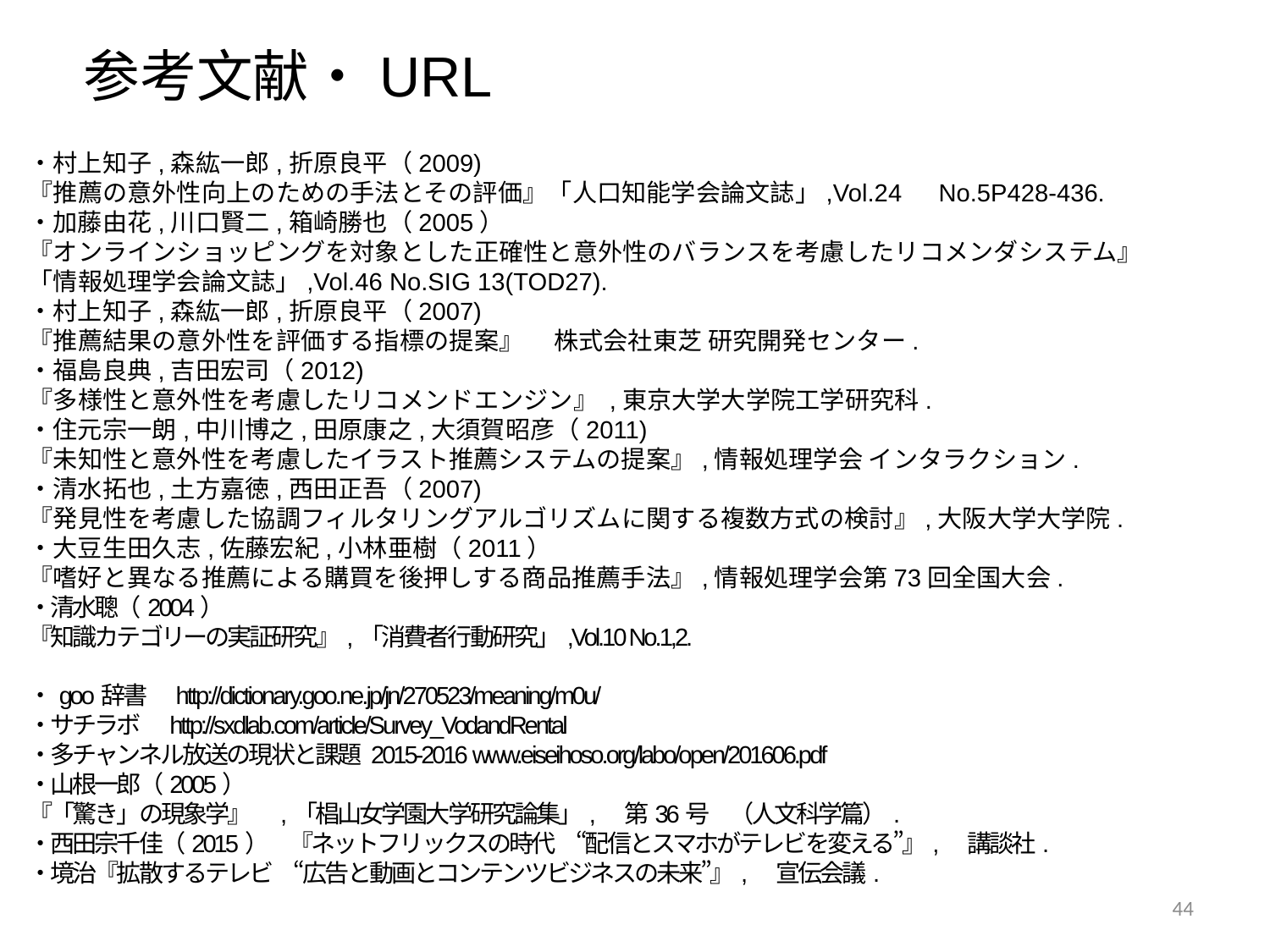

参考文献・URL
・村上知子,森紘一郎,折原良平（2009)
『推薦の意外性向上のための手法とその評価』「人口知能学会論文誌」,Vol.24　No.5P428-436.
・加藤由花,川口賢二,箱崎勝也（2005）
『オンラインショッピングを対象とした正確性と意外性のバランスを考慮したリコメンダシステム』
「情報処理学会論文誌」,Vol.46 No.SIG 13(TOD27).
・村上知子,森紘一郎,折原良平（2007)
『推薦結果の意外性を評価する指標の提案』 　株式会社東芝 研究開発センター.
・福島良典,吉田宏司（2012)
『多様性と意外性を考慮したリコメンドエンジン』 ,東京大学大学院工学研究科.
・住元宗一朗,中川博之,田原康之,大須賀昭彦（2011)
『未知性と意外性を考慮したイラスト推薦システムの提案』,情報処理学会 インタラクション.
・清水拓也,土方嘉徳,西田正吾（2007)
『発見性を考慮した協調フィルタリングアルゴリズムに関する複数方式の検討』,大阪大学大学院.
・大豆生田久志,佐藤宏紀,小林亜樹（2011）
『嗜好と異なる推薦による購買を後押しする商品推薦手法』,情報処理学会第73回全国大会.
・清水聰（2004）
『知識カテゴリーの実証研究』,「消費者行動研究」,Vol.10 No.1,2.

・goo辞書　http://dictionary.goo.ne.jp/jn/270523/meaning/m0u/
・サチラボ　http://sxdlab.com/article/Survey_VodandRental
・多チャンネル放送の現状と課題 2015-2016 www.eiseihoso.org/labo/open/201606.pdf
・山根一郎（2005）
『「驚き」の現象学』　,「椙山女学園大学研究論集」,　第36号　（人文科学篇）.
・西田宗千佳（2015）　『ネットフリックスの時代　“配信とスマホがテレビを変える”』,　講談社.
・境治『拡散するテレビ　“広告と動画とコンテンツビジネスの未来”』,　宣伝会議.

44